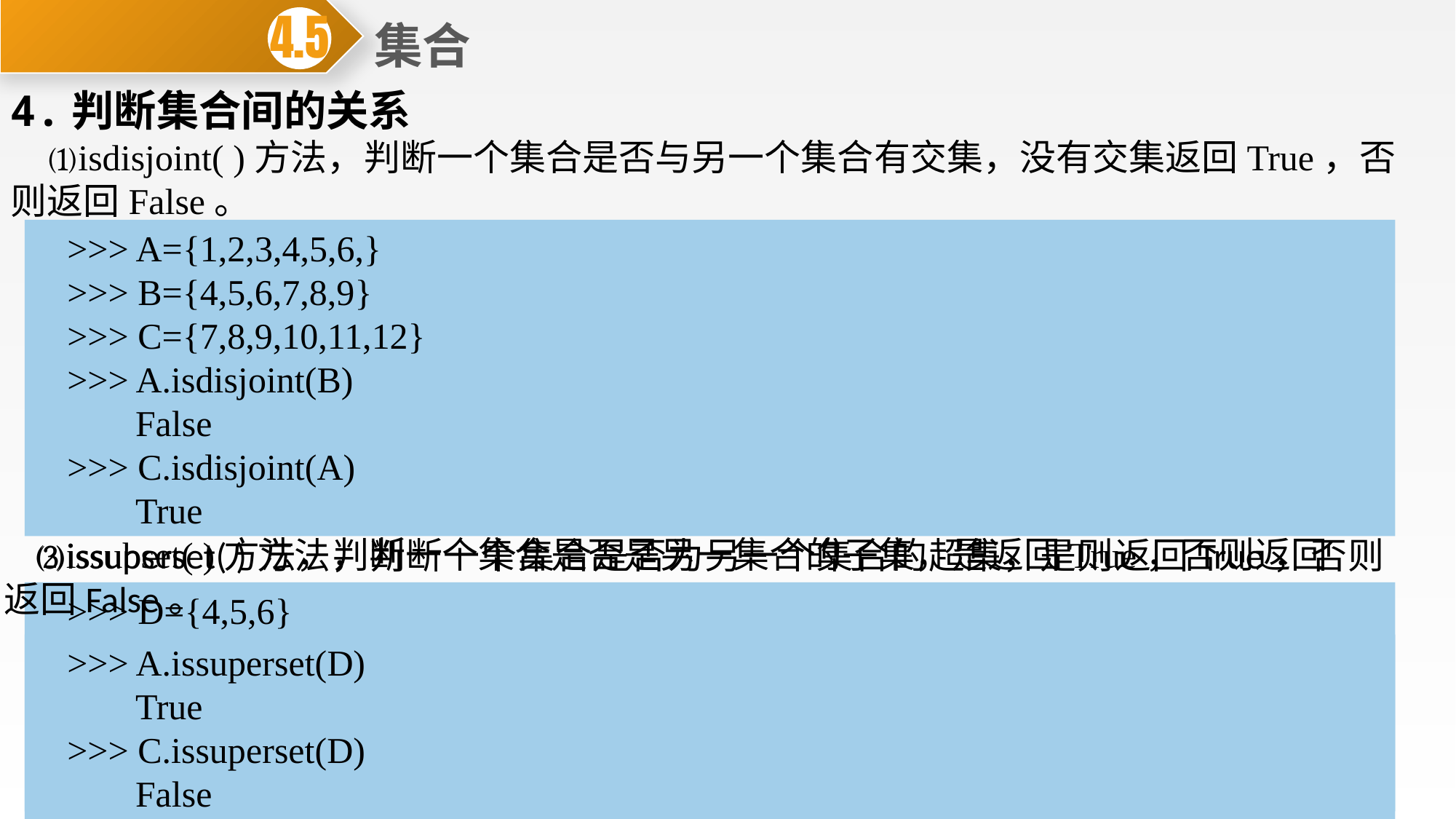

集合

4.5
4.判断集合间的关系
    ⑴isdisjoint( )方法，判断一个集合是否与另一个集合有交集，没有交集返回True，否则返回False。
>>> A={1,2,3,4,5,6,}
>>> B={4,5,6,7,8,9}
>>> C={7,8,9,10,11,12}
>>> A.isdisjoint(B)
    False
>>> C.isdisjoint(A)
    True
⑵issubset( )方法，判断一个集合是否是另一集合的子集，是返回True，否则返回False。
⑶issuperset( )方法，判断一个集合是否为另一个集合的超集，是则返回True，否则返回False。
>>> D={4,5,6}
>>> D.issubset(A)
    True
>>> D.issubset(C)
    False
>>> A.issuperset(D)
    True
>>> C.issuperset(D)
    False